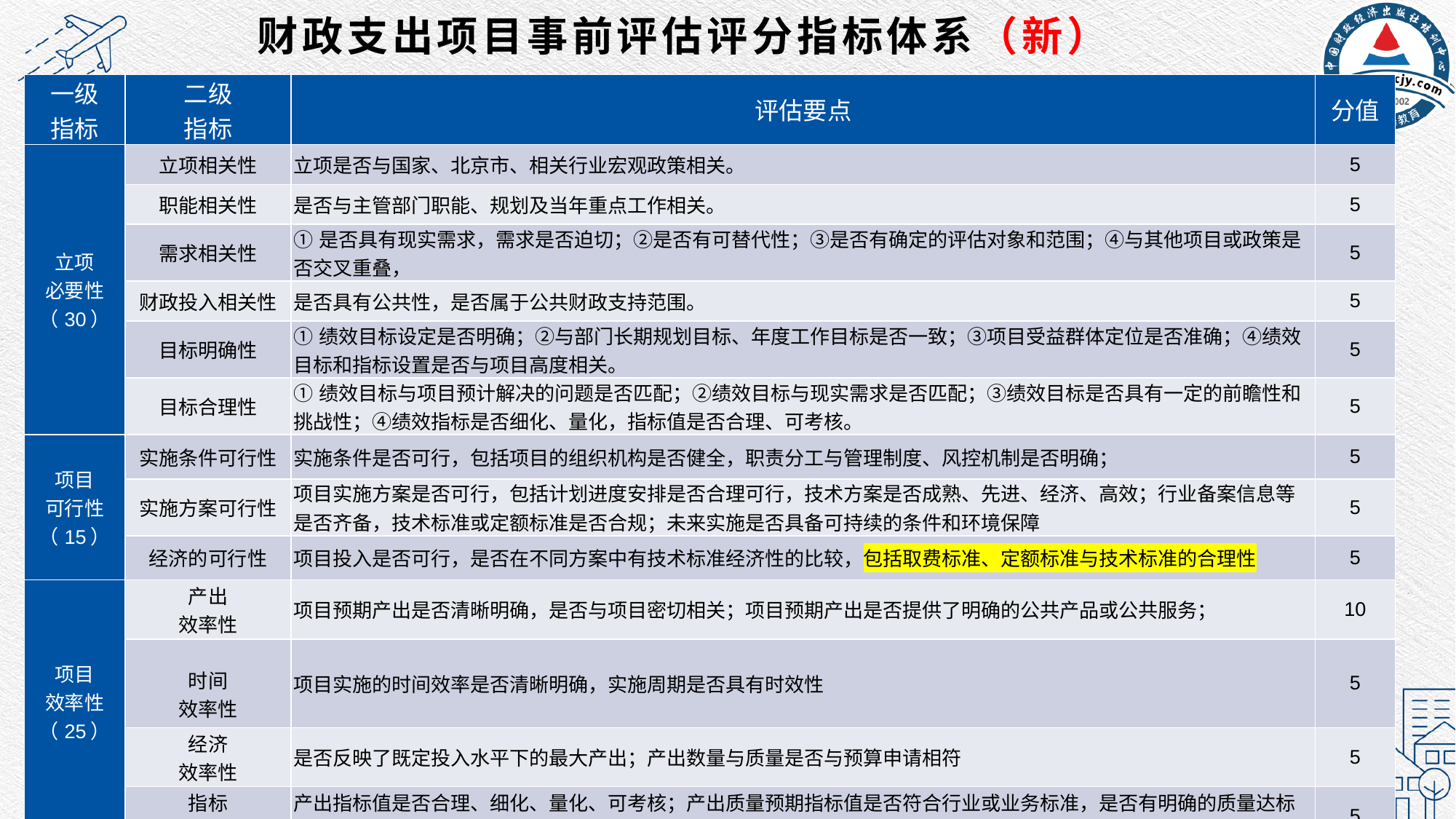

# 财政支出项目事前评估评分指标体系（新）

| 一级 指标 | 二级 指标 | 评估要点 | 分值 |
| --- | --- | --- | --- |
| 立项 必要性 （30） | 立项相关性 | 立项是否与国家、北京市、相关行业宏观政策相关。 | 5 |
|  | 职能相关性 | 是否与主管部门职能、规划及当年重点工作相关。 | 5 |
|  | 需求相关性 | ①是否具有现实需求，需求是否迫切；②是否有可替代性；③是否有确定的评估对象和范围；④与其他项目或政策是否交叉重叠， | 5 |
|  | 财政投入相关性 | 是否具有公共性，是否属于公共财政支持范围。 | 5 |
|  | 目标明确性 | ①绩效目标设定是否明确；②与部门长期规划目标、年度工作目标是否一致；③项目受益群体定位是否准确；④绩效目标和指标设置是否与项目高度相关。 | 5 |
|  | 目标合理性 | ①绩效目标与项目预计解决的问题是否匹配；②绩效目标与现实需求是否匹配；③绩效目标是否具有一定的前瞻性和挑战性；④绩效指标是否细化、量化，指标值是否合理、可考核。 | 5 |
| 项目 可行性 （15） | 实施条件可行性 | 实施条件是否可行，包括项目的组织机构是否健全，职责分工与管理制度、风控机制是否明确； | 5 |
|  | 实施方案可行性 | 项目实施方案是否可行，包括计划进度安排是否合理可行，技术方案是否成熟、先进、经济、高效；行业备案信息等是否齐备，技术标准或定额标准是否合规；未来实施是否具备可持续的条件和环境保障 | 5 |
|  | 经济的可行性 | 项目投入是否可行，是否在不同方案中有技术标准经济性的比较，包括取费标准、定额标准与技术标准的合理性 | 5 |
| 项目 效率性 （25） | 产出 效率性 | 项目预期产出是否清晰明确，是否与项目密切相关；项目预期产出是否提供了明确的公共产品或公共服务； | 10 |
|  | 时间 效率性 | 项目实施的时间效率是否清晰明确，实施周期是否具有时效性 | 5 |
|  | 经济 效率性 | 是否反映了既定投入水平下的最大产出；产出数量与质量是否与预算申请相符 | 5 |
|  | 指标 可评价性 | 产出指标值是否合理、细化、量化、可考核；产出质量预期指标值是否符合行业或业务标准，是否有明确的质量达标率 | 5 |